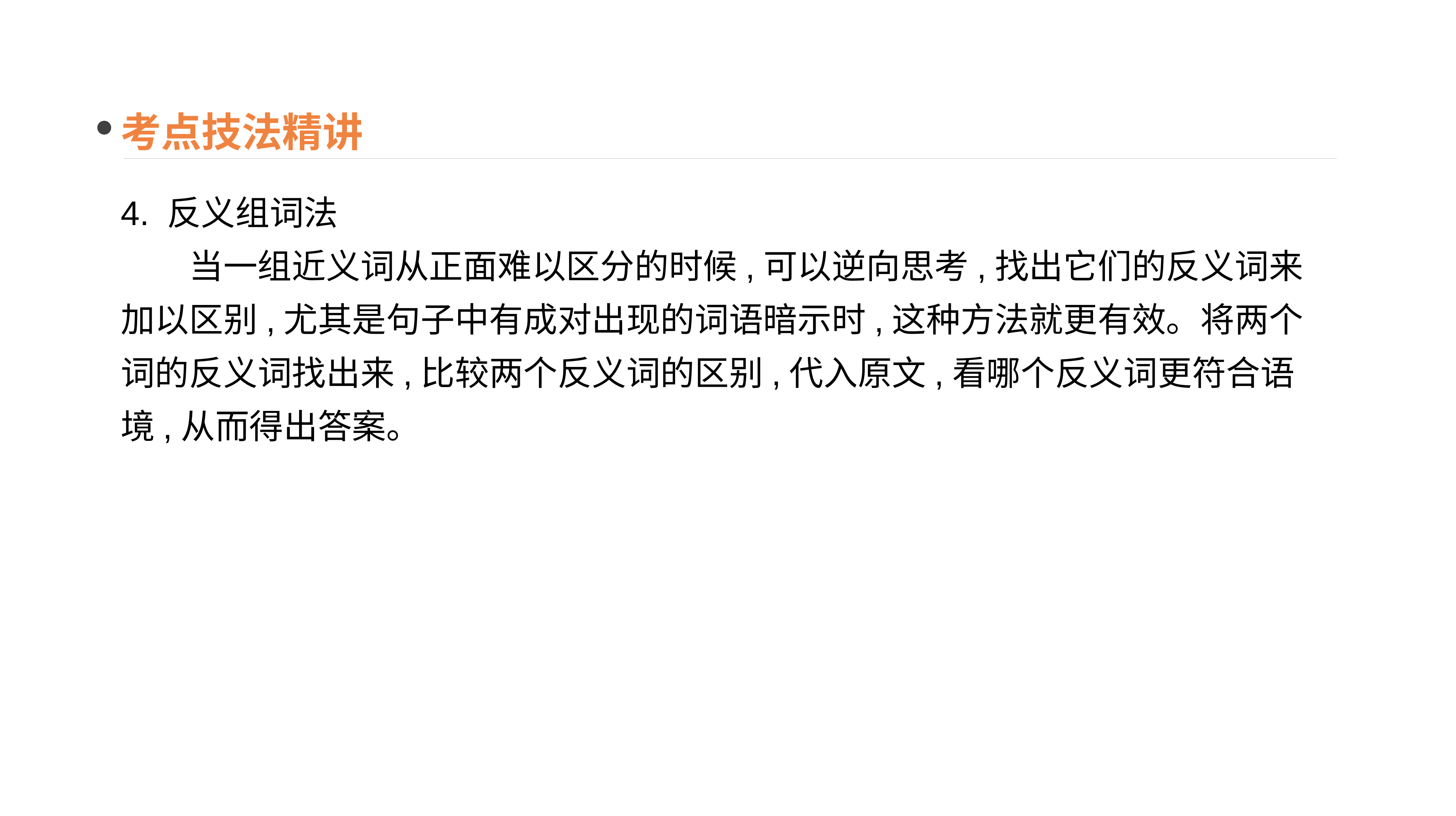

考点技法精讲

4. 反义组词法
　　当一组近义词从正面难以区分的时候,可以逆向思考,找出它们的反义词来加以区别,尤其是句子中有成对出现的词语暗示时,这种方法就更有效。将两个词的反义词找出来,比较两个反义词的区别,代入原文,看哪个反义词更符合语境,从而得出答案。